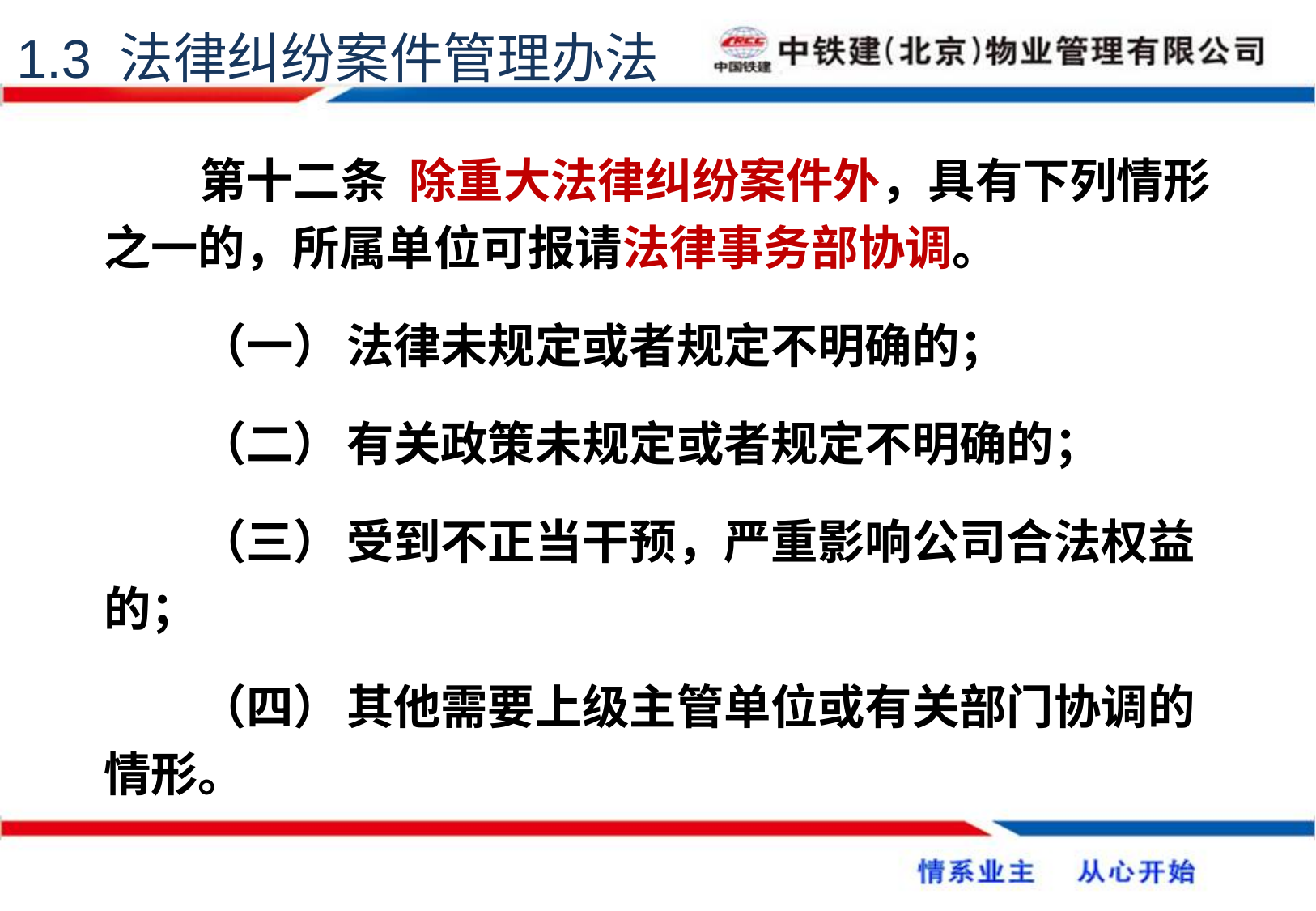

1.3 法律纠纷案件管理办法
第十二条  除重大法律纠纷案件外，具有下列情形之一的，所属单位可报请法律事务部协调。
（一）	法律未规定或者规定不明确的；
（二）	有关政策未规定或者规定不明确的；
（三）	受到不正当干预，严重影响公司合法权益的；
（四）	其他需要上级主管单位或有关部门协调的情形。

45